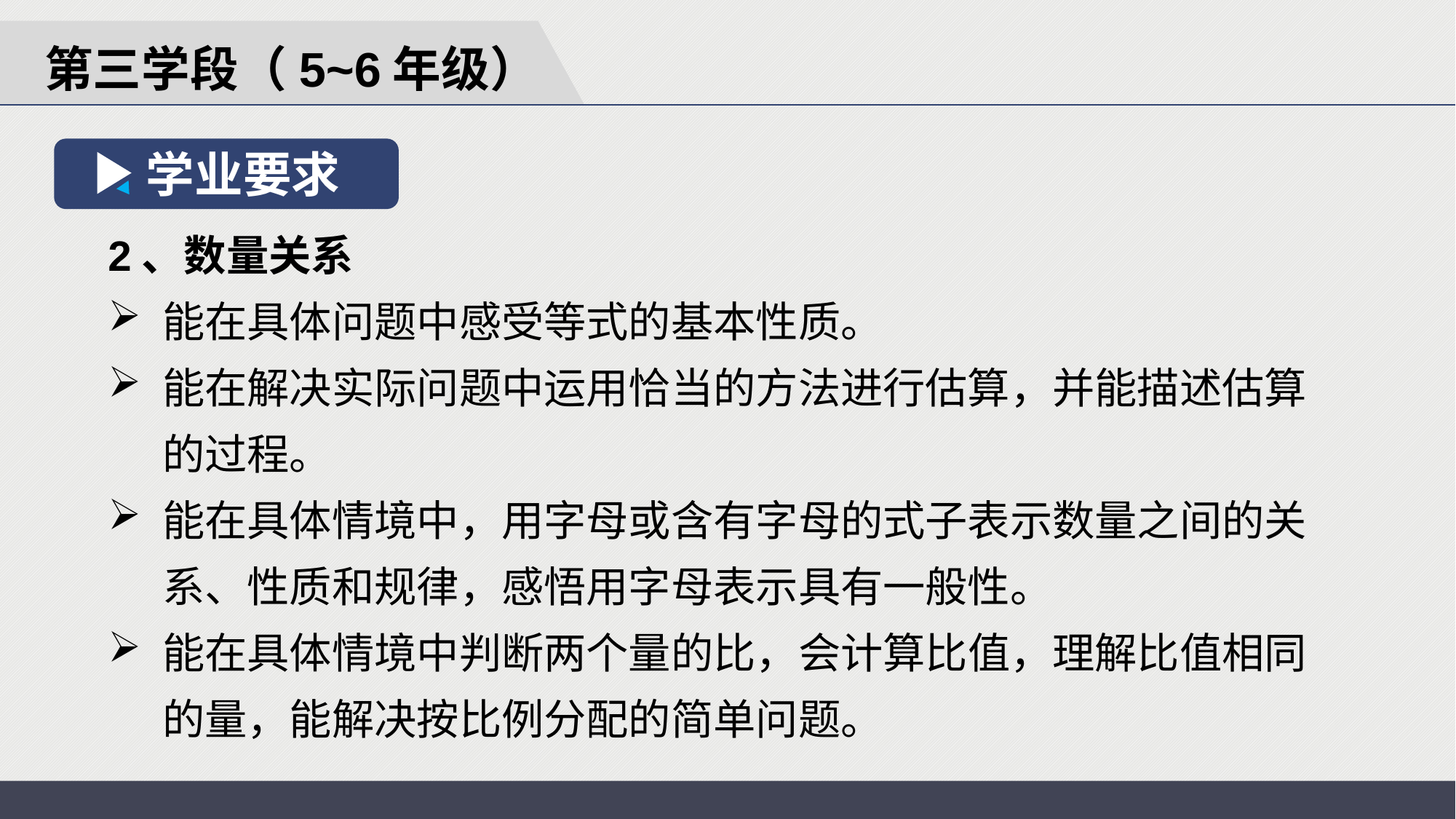

第三学段（5~6年级）
学业要求

2、数量关系
能在具体问题中感受等式的基本性质。
能在解决实际问题中运用恰当的方法进行估算，并能描述估算的过程。
能在具体情境中，用字母或含有字母的式子表示数量之间的关系、性质和规律，感悟用字母表示具有一般性。
能在具体情境中判断两个量的比，会计算比值，理解比值相同的量，能解决按比例分配的简单问题。